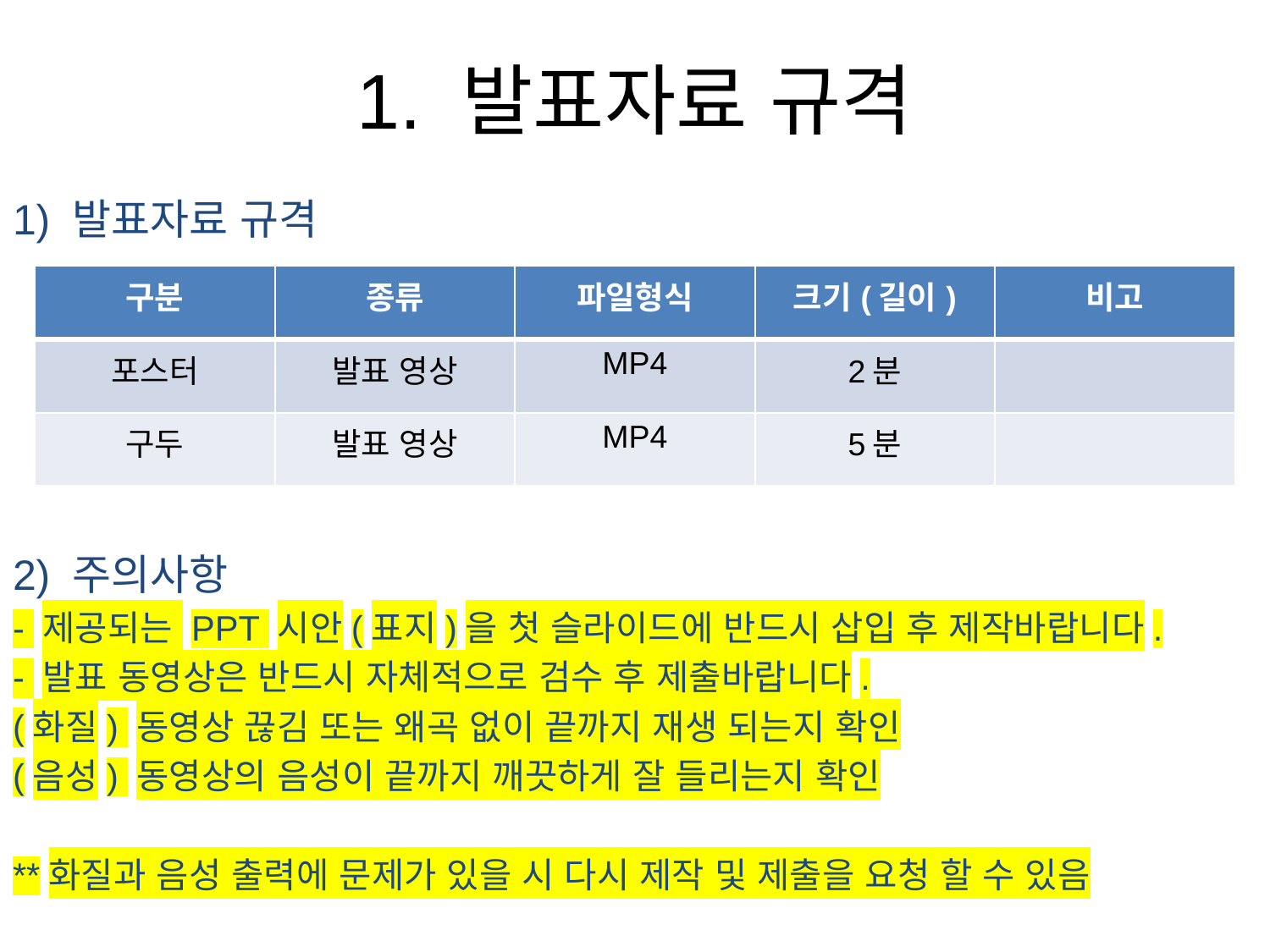

# 1. 발표자료 규격
1) 발표자료 규격

2) 주의사항
- 제공되는 PPT 시안(표지)을 첫 슬라이드에 반드시 삽입 후 제작바랍니다.
- 발표 동영상은 반드시 자체적으로 검수 후 제출바랍니다.
(화질) 동영상 끊김 또는 왜곡 없이 끝까지 재생 되는지 확인
(음성) 동영상의 음성이 끝까지 깨끗하게 잘 들리는지 확인

**화질과 음성 출력에 문제가 있을 시 다시 제작 및 제출을 요청 할 수 있음

| 구분 | 종류 | 파일형식 | 크기(길이) | 비고 |
| --- | --- | --- | --- | --- |
| 포스터 | 발표 영상 | MP4 | 2분 |  |
| 구두 | 발표 영상 | MP4 | 5분 |  |